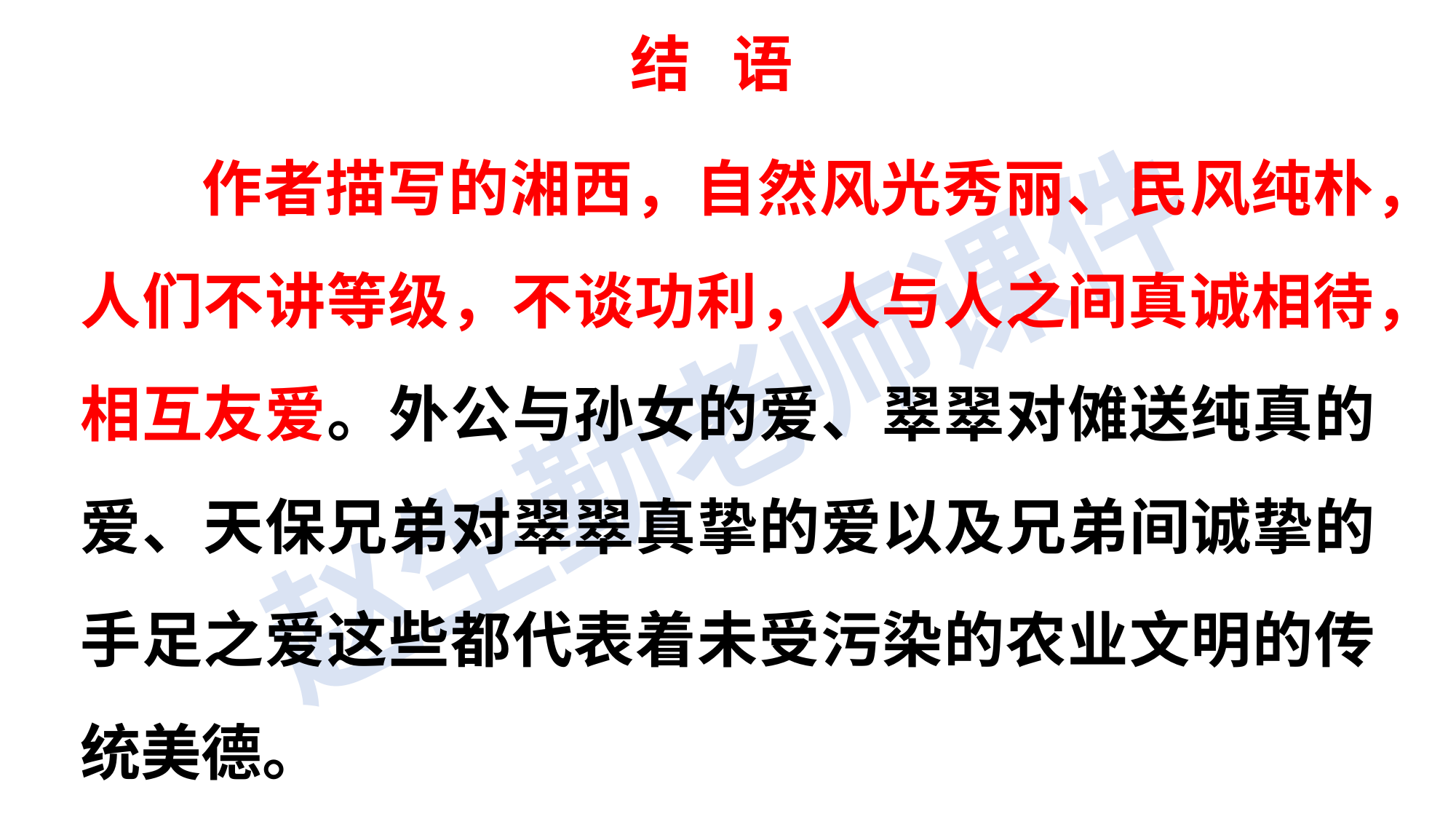

结   语
        作者描写的湘西，自然风光秀丽、民风纯朴，人们不讲等级，不谈功利，人与人之间真诚相待，相互友爱。外公与孙女的爱、翠翠对傩送纯真的爱、天保兄弟对翠翠真挚的爱以及兄弟间诚挚的手足之爱这些都代表着未受污染的农业文明的传统美德。